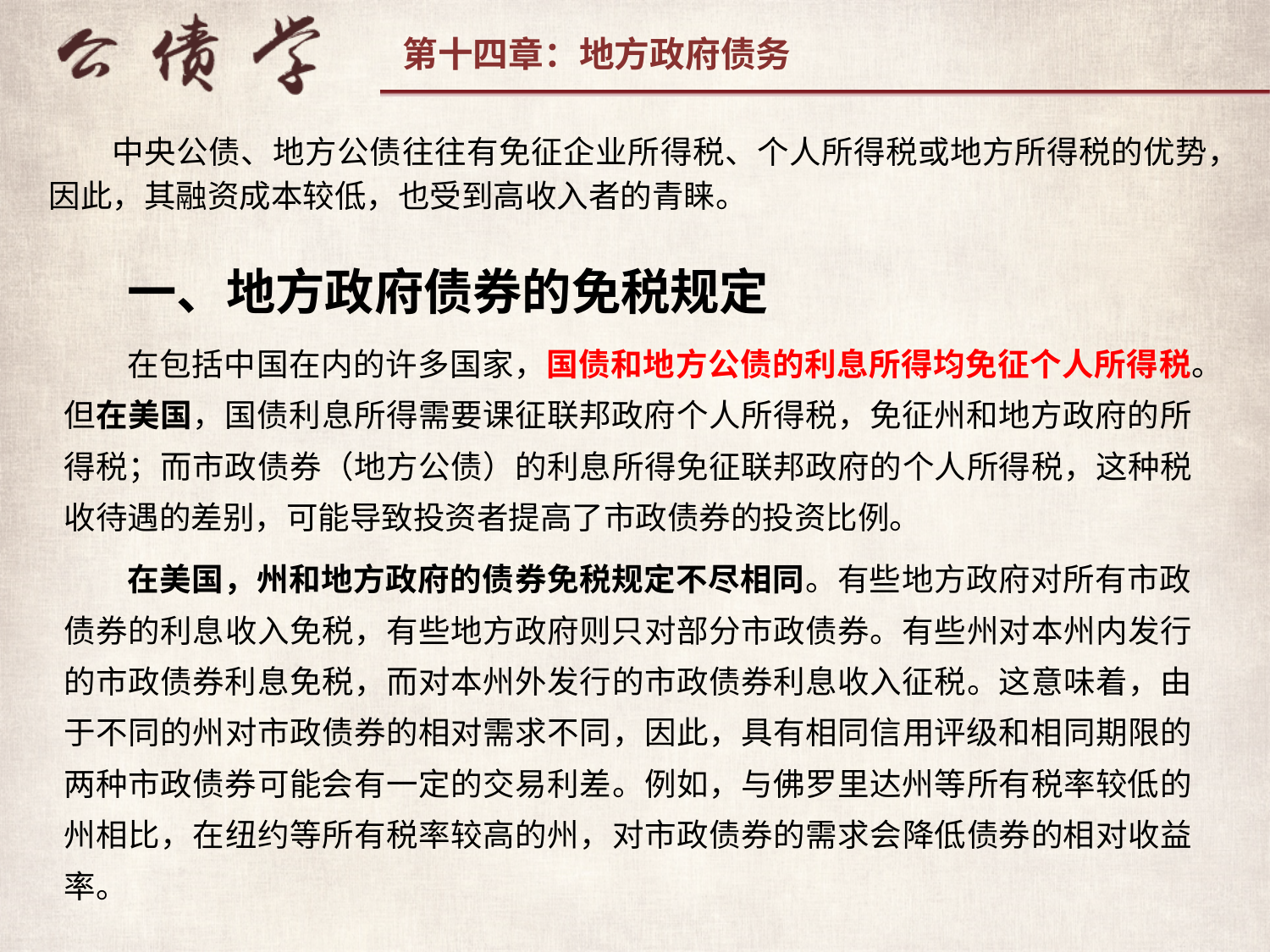

中央公债、地方公债往往有免征企业所得税、个人所得税或地方所得税的优势，因此，其融资成本较低，也受到高收入者的青睐。
一、地方政府债券的免税规定
在包括中国在内的许多国家，国债和地方公债的利息所得均免征个人所得税。但在美国，国债利息所得需要课征联邦政府个人所得税，免征州和地方政府的所得税；而市政债券（地方公债）的利息所得免征联邦政府的个人所得税，这种税收待遇的差别，可能导致投资者提高了市政债券的投资比例。
在美国，州和地方政府的债券免税规定不尽相同。有些地方政府对所有市政债券的利息收入免税，有些地方政府则只对部分市政债券。有些州对本州内发行的市政债券利息免税，而对本州外发行的市政债券利息收入征税。这意味着，由于不同的州对市政债券的相对需求不同，因此，具有相同信用评级和相同期限的两种市政债券可能会有一定的交易利差。例如，与佛罗里达州等所有税率较低的州相比，在纽约等所有税率较高的州，对市政债券的需求会降低债券的相对收益率。
11